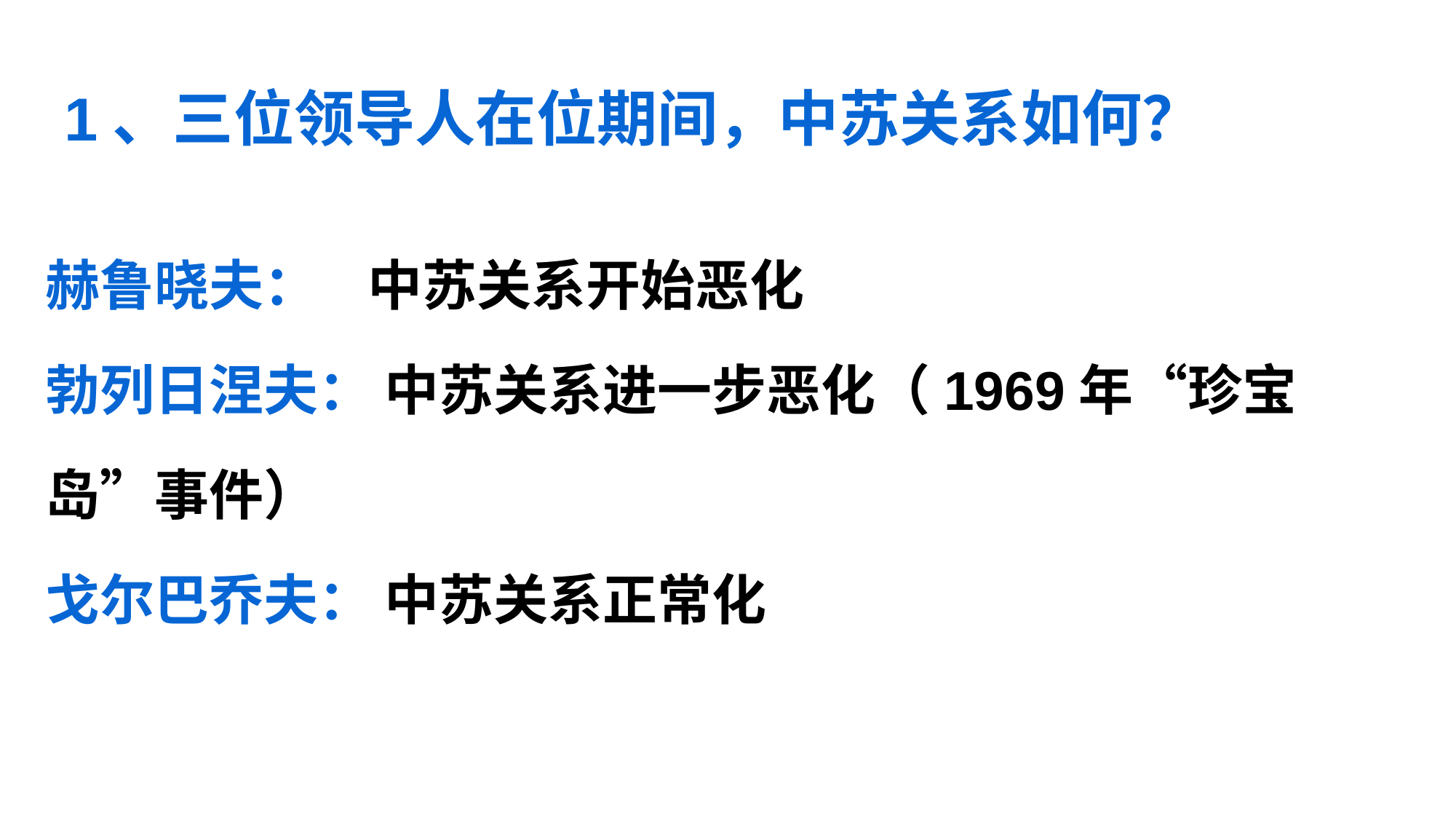

1、三位领导人在位期间，中苏关系如何？
赫鲁晓夫：    中苏关系开始恶化
勃列日涅夫： 中苏关系进一步恶化（1969年“珍宝岛”事件）
戈尔巴乔夫： 中苏关系正常化